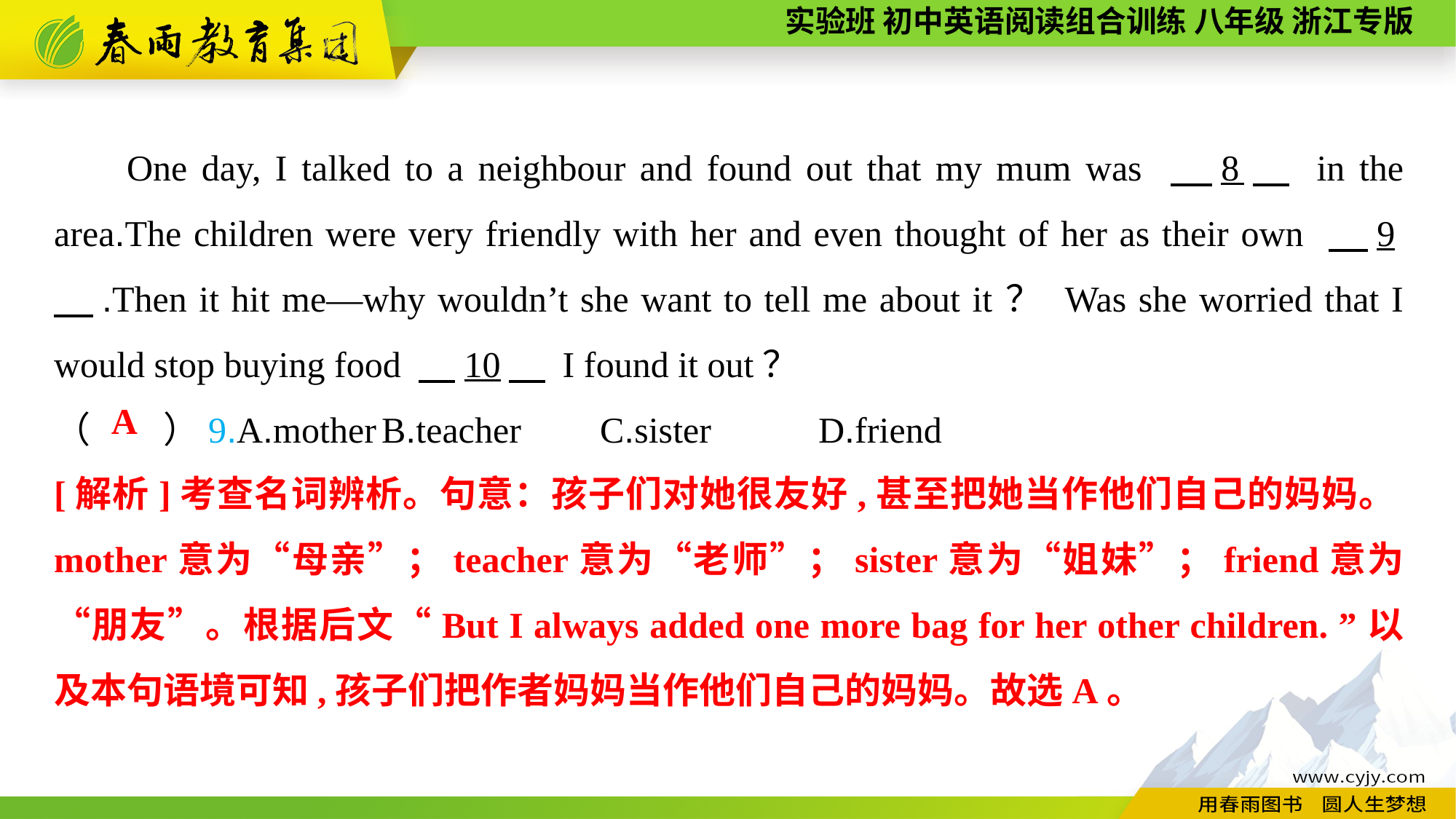

One day, I talked to a neighbour and found out that my mum was 　8　 in the area.The children were very friendly with her and even thought of her as their own 　9　.Then it hit me—why wouldn’t she want to tell me about it？ Was she worried that I would stop buying food 　10　 I found it out？
（　　）9.A.mother	B.teacher	C.sister	D.friend
A
[解析]考查名词辨析。句意：孩子们对她很友好,甚至把她当作他们自己的妈妈。mother意为“母亲”；teacher意为“老师”；sister意为“姐妹”；friend意为“朋友”。根据后文“But I always added one more bag for her other children. ”以及本句语境可知,孩子们把作者妈妈当作他们自己的妈妈。故选A。